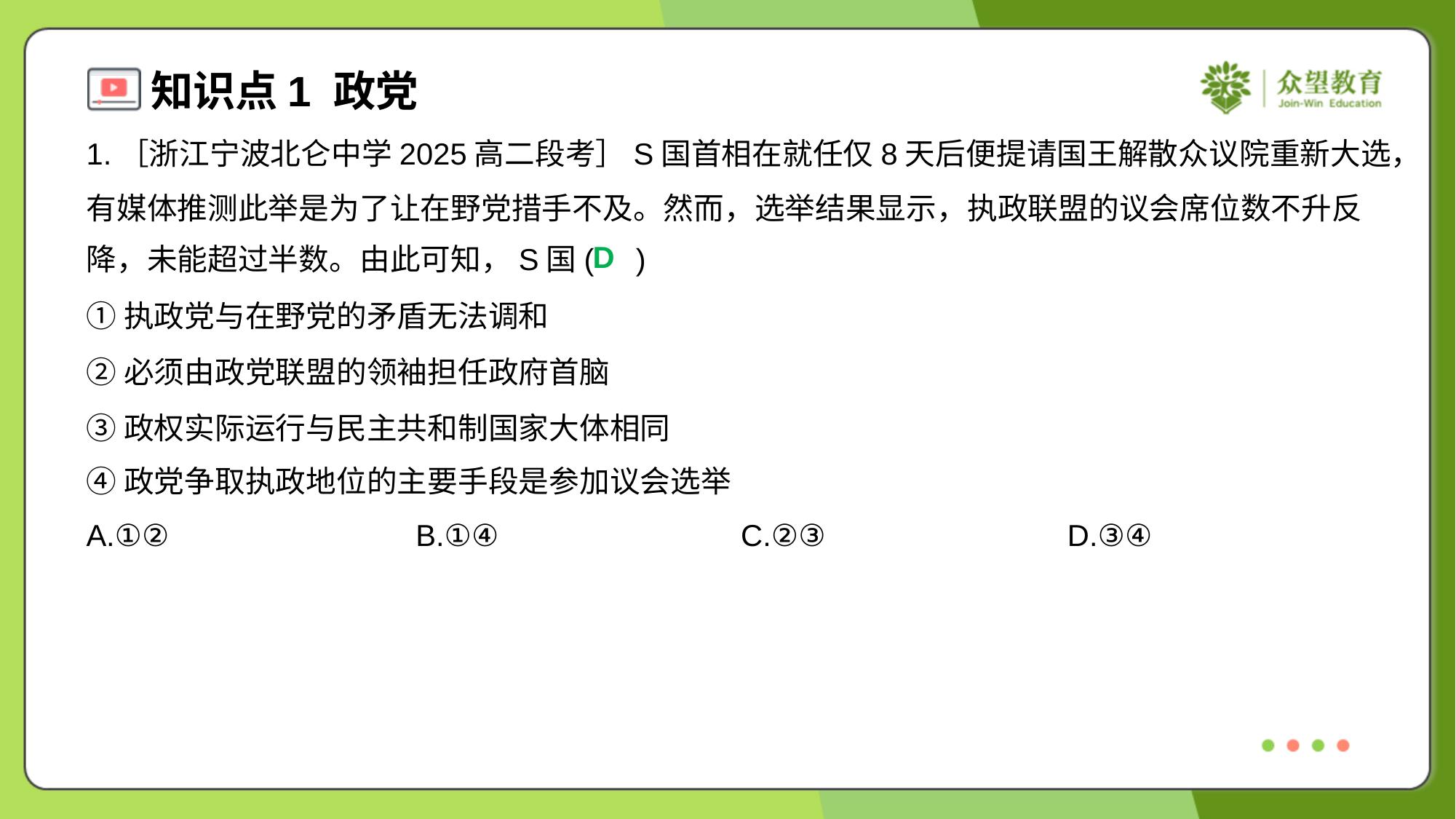

1.［浙江宁波北仑中学2025高二段考］S国首相在就任仅8天后便提请国王解散众议院重新大选，
有媒体推测此举是为了让在野党措手不及。然而，选举结果显示，执政联盟的议会席位数不升反
降，未能超过半数。由此可知，S国(     )
D
①执政党与在野党的矛盾无法调和
②必须由政党联盟的领袖担任政府首脑
③政权实际运行与民主共和制国家大体相同
④政党争取执政地位的主要手段是参加议会选举
A.①②	B.①④	C.②③	D.③④